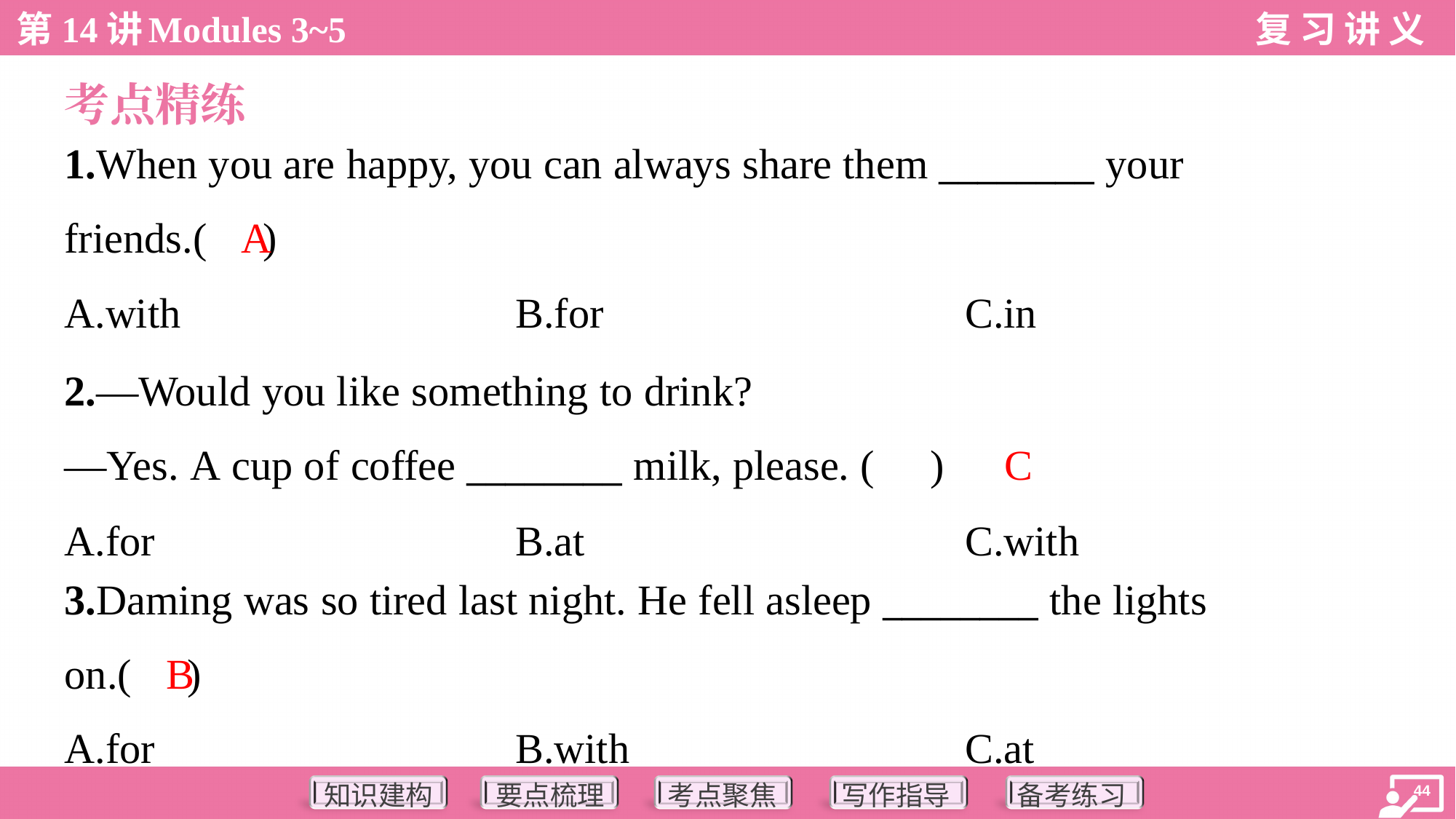

考点精练
1.When you are happy, you can always share them ________ your
friends.(     )
A
A.with	B.for	C.in
2.—Would you like something to drink?
—Yes. A cup of coffee ________ milk, please. (     )
C
A.for	B.at	C.with
3.Daming was so tired last night. He fell asleep ________ the lights
on.(     )
B
A.for	B.with	C.at